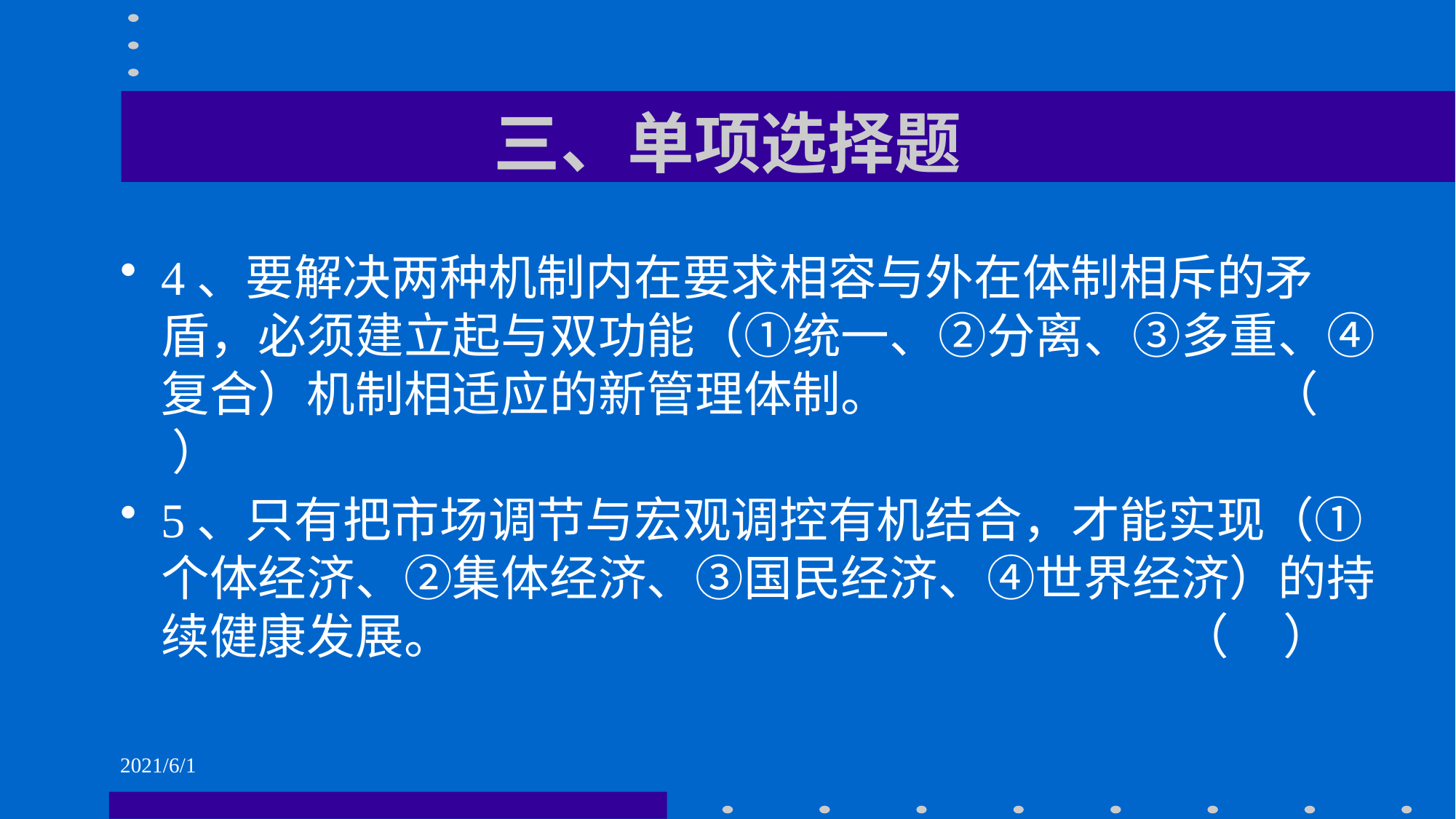

# 三、单项选择题
4、要解决两种机制内在要求相容与外在体制相斥的矛盾，必须建立起与双功能（①统一、②分离、③多重、④复合）机制相适应的新管理体制。                                   （     ）
5、只有把市场调节与宏观调控有机结合，才能实现（①个体经济、②集体经济、③国民经济、④世界经济）的持续健康发展。                                                                   （     ）
2021/6/1